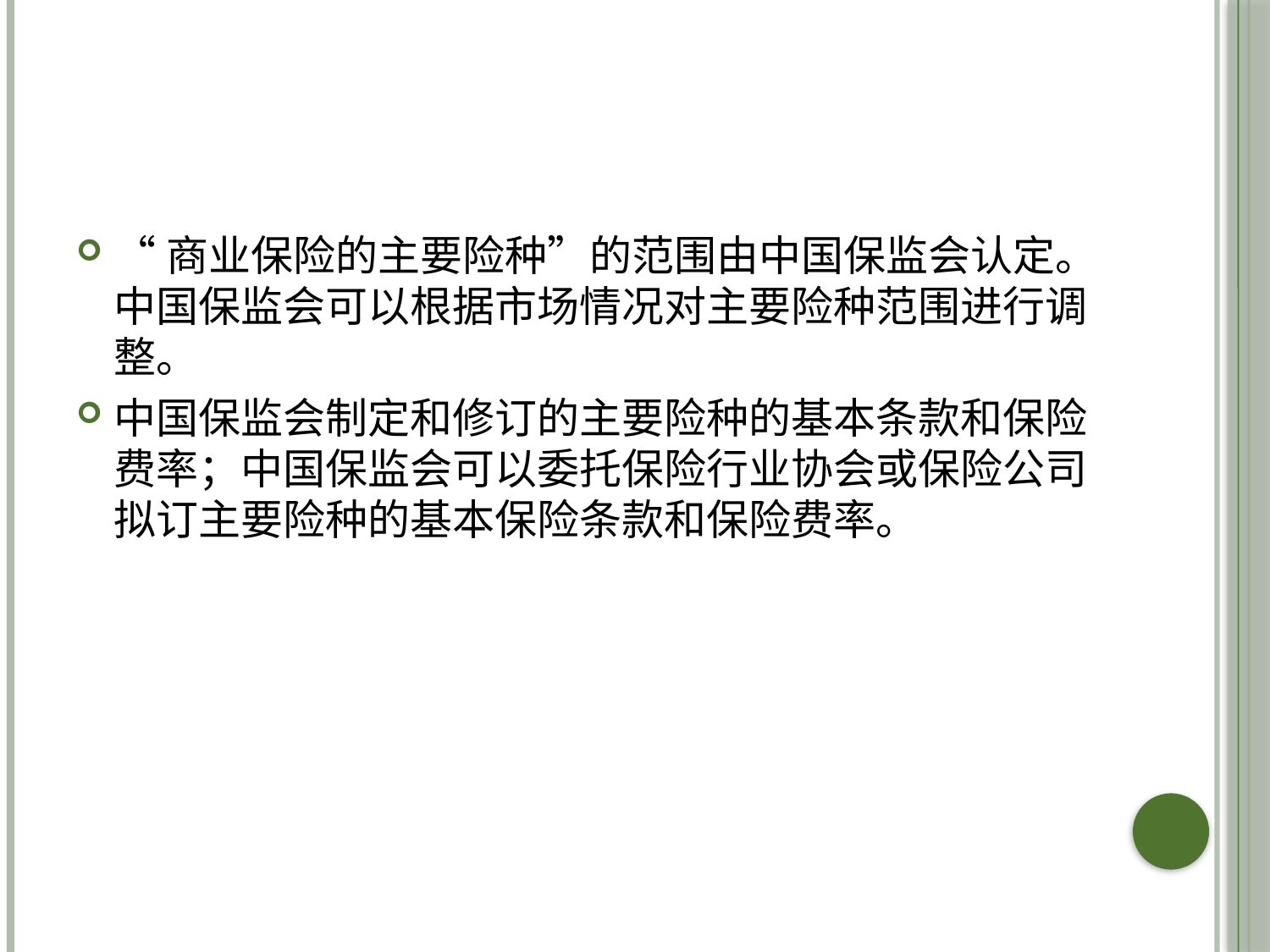

#
“商业保险的主要险种”的范围由中国保监会认定。中国保监会可以根据市场情况对主要险种范围进行调整。
中国保监会制定和修订的主要险种的基本条款和保险费率；中国保监会可以委托保险行业协会或保险公司拟订主要险种的基本保险条款和保险费率。